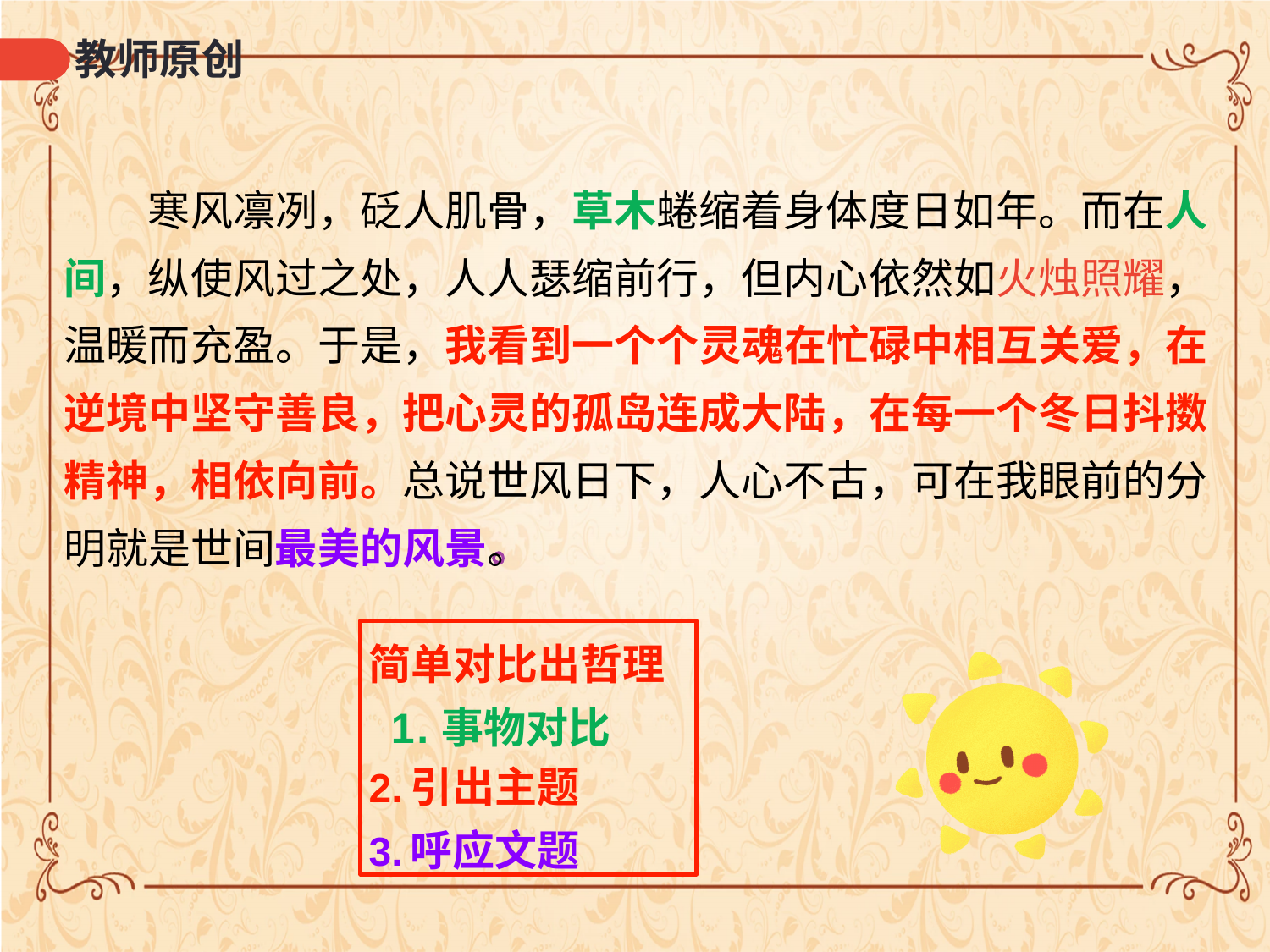

# 教师原创

寒风凛冽，砭人肌骨，草木蜷缩着身体度日如年。而在人 间，纵使风过之处，人人瑟缩前行，但内心依然如火烛照耀， 温暖而充盈。于是，我看到一个个灵魂在忙碌中相互关爱，在 逆境中坚守善良，把心灵的孤岛连成大陆，在每一个冬日抖擞 精神，相依向前。总说世风日下，人心不古，可在我眼前的分 明就是世间最美的风景。

简单对比出哲理  1.事物对比
引出主题
呼应文题